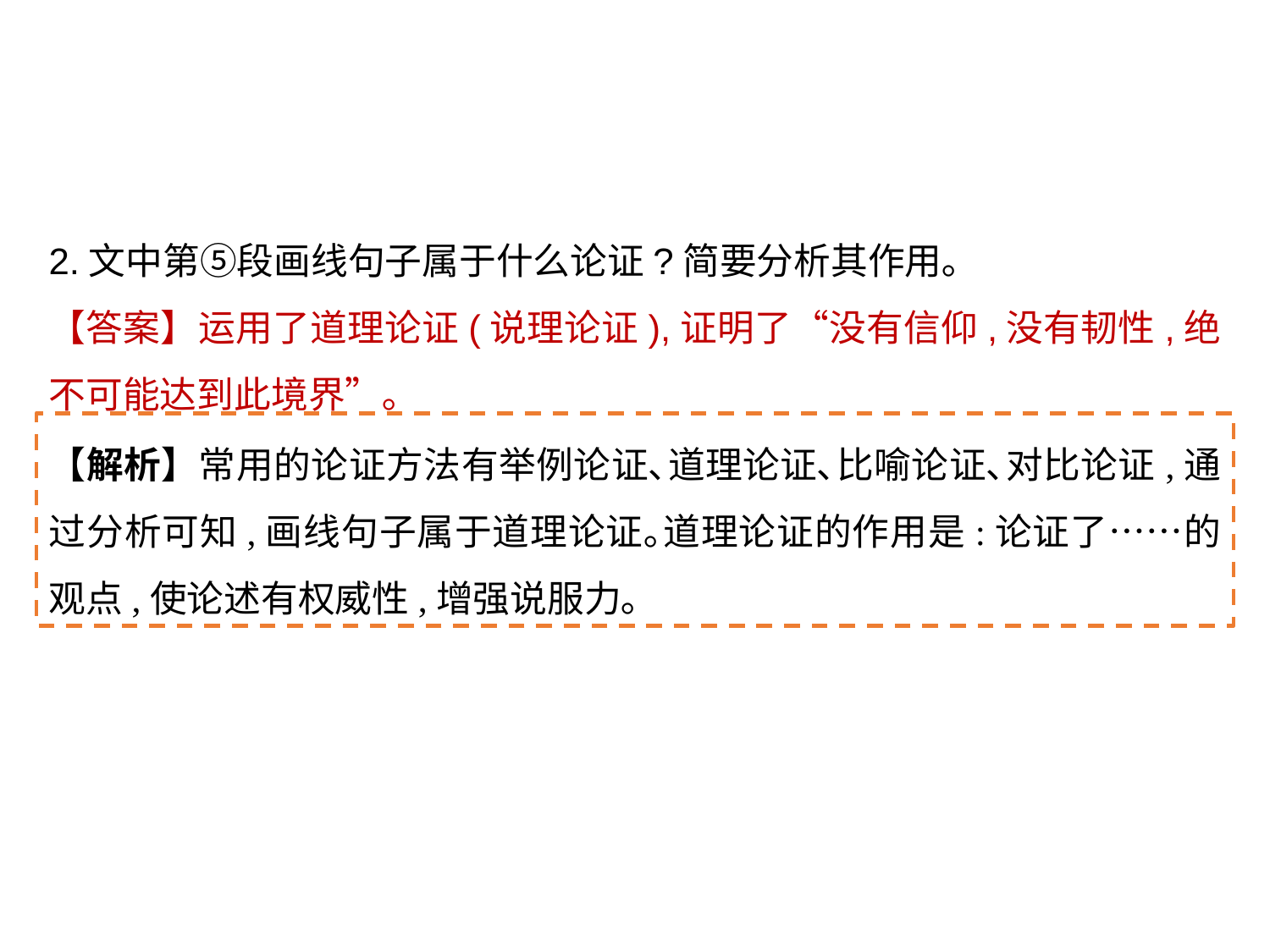

2.文中第⑤段画线句子属于什么论证?简要分析其作用｡
【答案】运用了道理论证(说理论证),证明了“没有信仰,没有韧性,绝不可能达到此境界”｡
【解析】常用的论证方法有举例论证､道理论证､比喻论证､对比论证,通过分析可知,画线句子属于道理论证｡道理论证的作用是:论证了……的观点,使论述有权威性,增强说服力｡